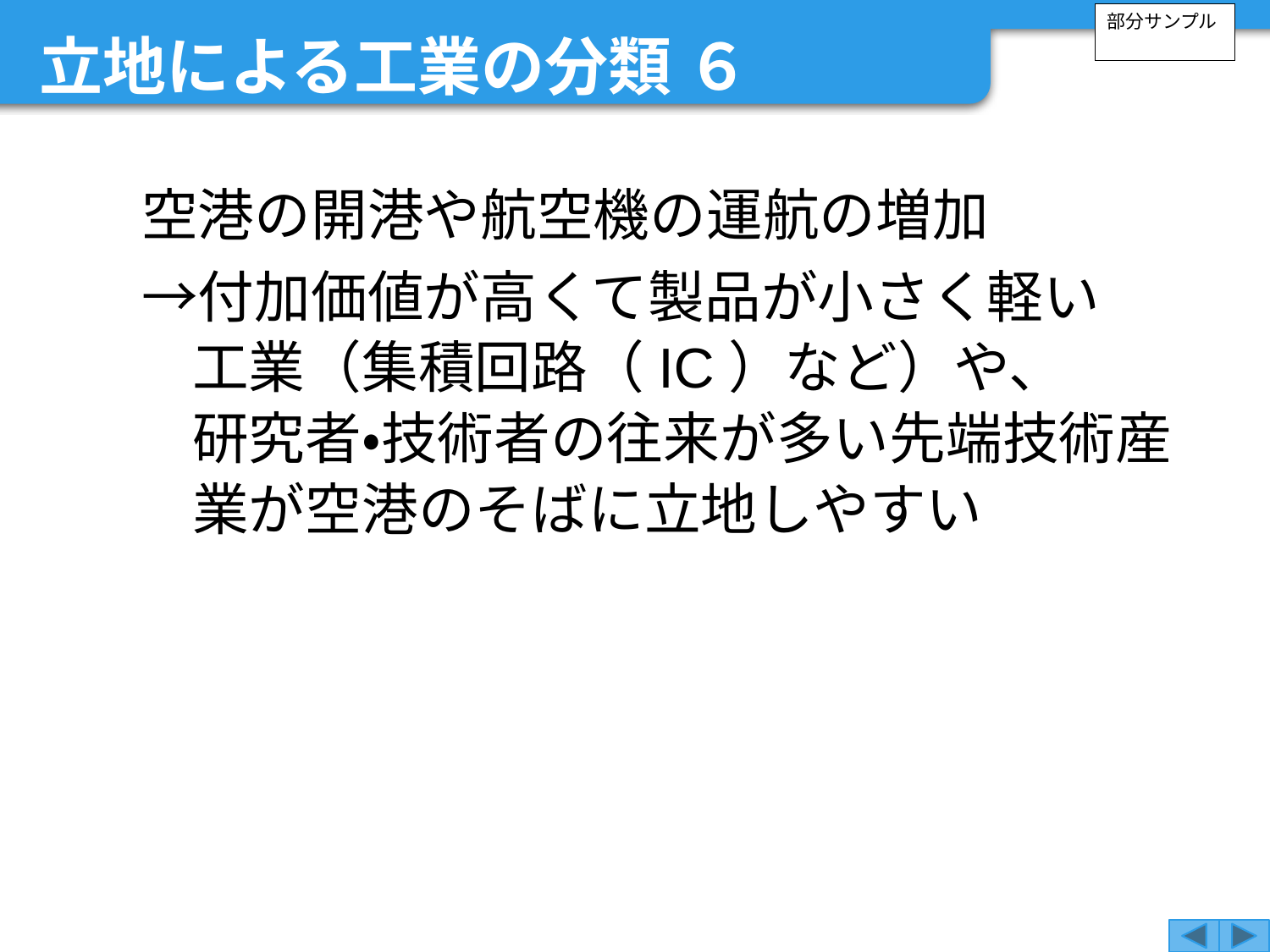

立地による工業の分類 ６
部分サンプル
　空港の開港や航空機の運航の増加
　→付加価値が高くて製品が小さく軽い
工業（集積回路（IC）など）や、
研究者・技術者の往来が多い先端技術産業が空港のそばに立地しやすい